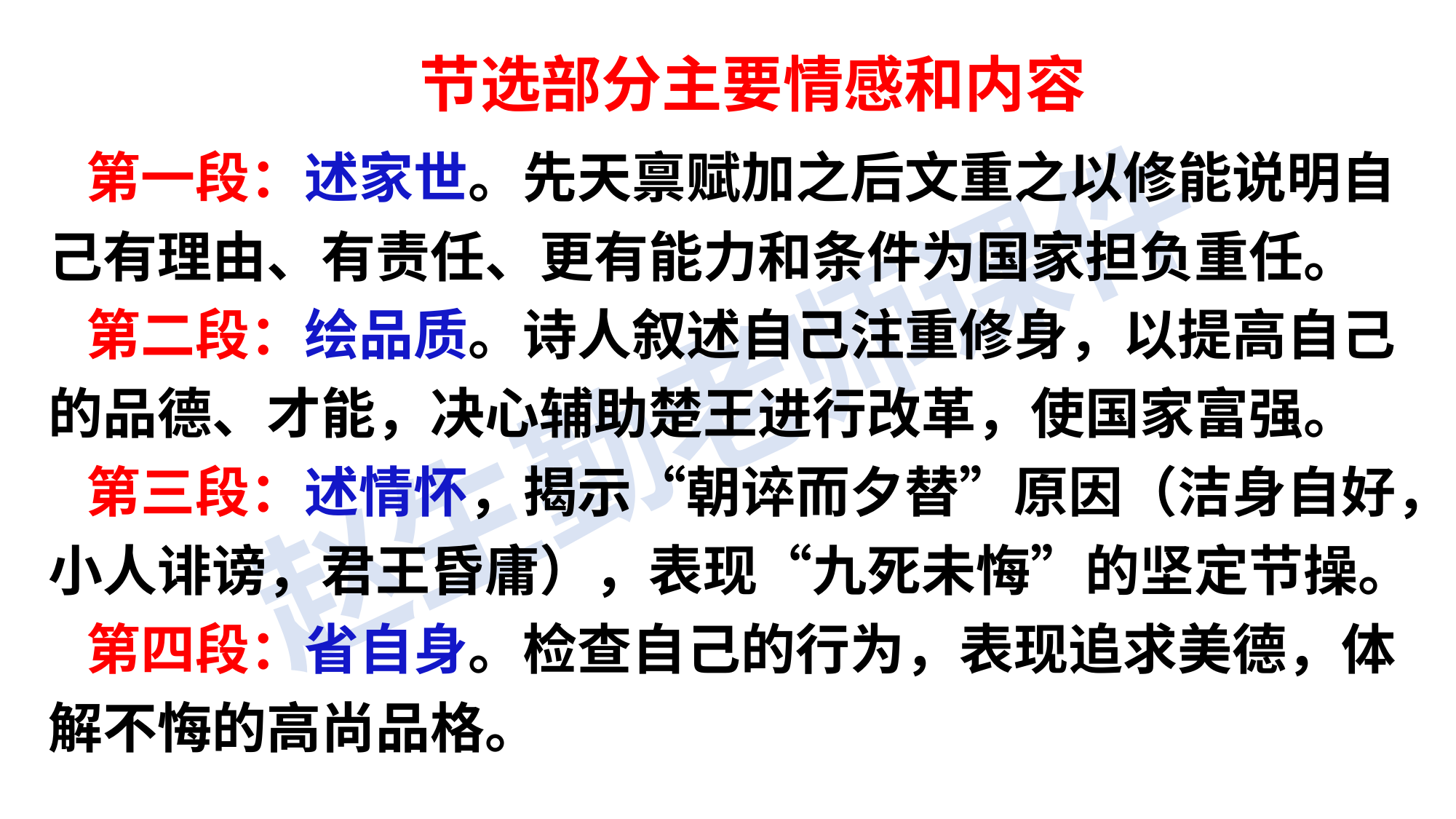

节选部分主要情感和内容
  第一段：述家世。先天禀赋加之后文重之以修能说明自己有理由、有责任、更有能力和条件为国家担负重任。
  第二段：绘品质。诗人叙述自己注重修身，以提高自己的品德、才能，决心辅助楚王进行改革，使国家富强。
  第三段：述情怀，揭示“朝谇而夕替”原因（洁身自好，小人诽谤，君王昏庸），表现“九死未悔”的坚定节操。
  第四段：省自身。检查自己的行为，表现追求美德，体解不悔的高尚品格。